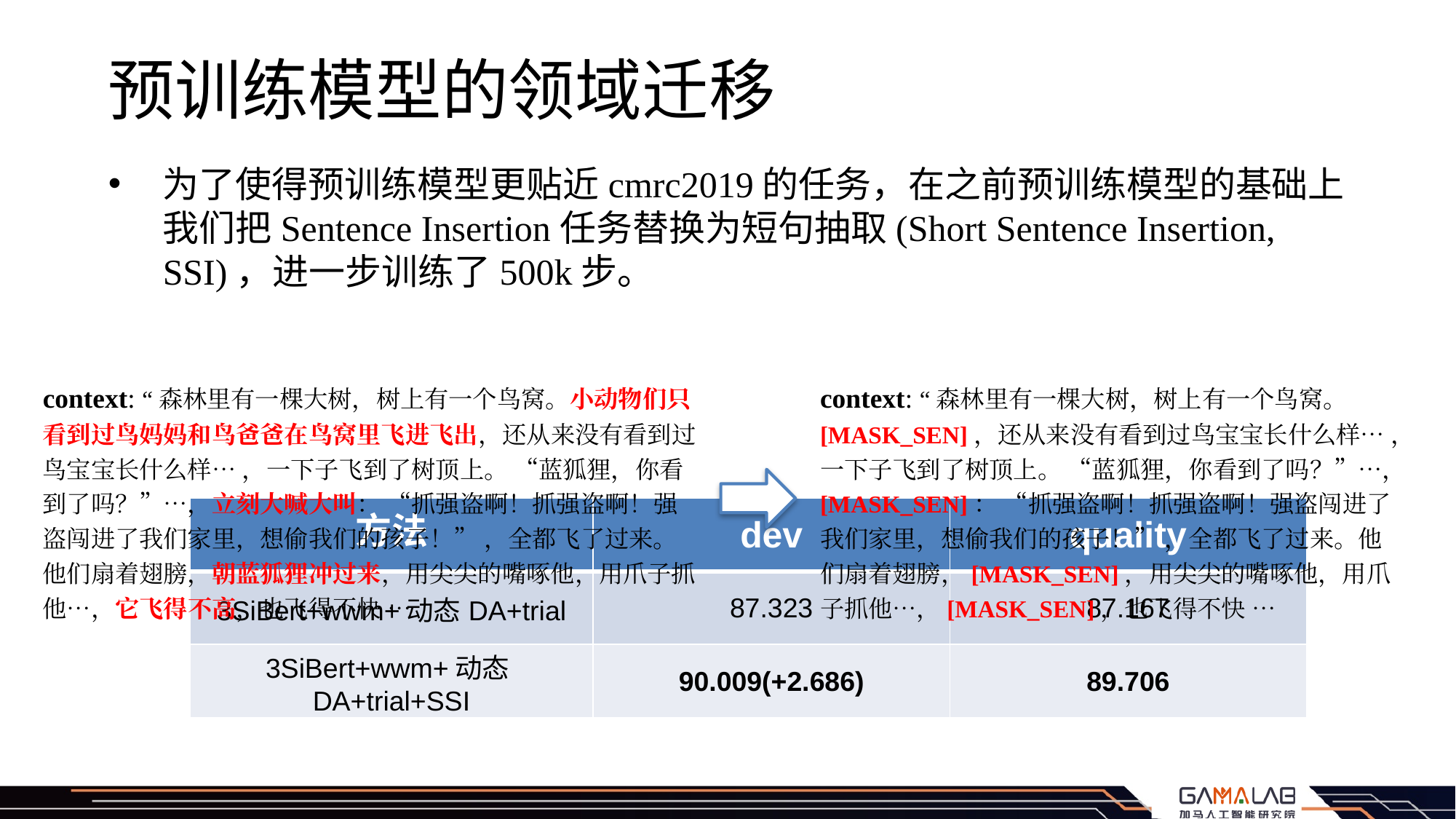

# 预训练模型的领域迁移
为了使得预训练模型更贴近cmrc2019的任务，在之前预训练模型的基础上我们把Sentence Insertion任务替换为短句抽取(Short Sentence Insertion, SSI)，进一步训练了500k步。

context: “森林里有一棵大树，树上有一个鸟窝。小动物们只看到过鸟妈妈和鸟爸爸在鸟窝里飞进飞出，还从来没有看到过鸟宝宝长什么样… ，一下子飞到了树顶上。 “蓝狐狸，你看到了吗？”…，立刻大喊大叫： “抓强盗啊！抓强盗啊！强盗闯进了我们家里，想偷我们的孩子！” ，全都飞了过来。他们扇着翅膀，朝蓝狐狸冲过来，用尖尖的嘴啄他，用爪子抓他…，它飞得不高，也飞得不快 …
context: “森林里有一棵大树，树上有一个鸟窝。[MASK_SEN]，还从来没有看到过鸟宝宝长什么样… ，一下子飞到了树顶上。 “蓝狐狸，你看到了吗？”…，[MASK_SEN]： “抓强盗啊！抓强盗啊！强盗闯进了我们家里，想偷我们的孩子！” ，全都飞了过来。他们扇着翅膀，[MASK_SEN]，用尖尖的嘴啄他，用爪子抓他…，[MASK_SEN]，也飞得不快 …

| 方法 | dev | quality |
| --- | --- | --- |
| 3SiBert+wwm+动态DA+trial | 87.323 | 87.167 |
| 3SiBert+wwm+动态DA+trial+SSI | 90.009(+2.686) | 89.706 |